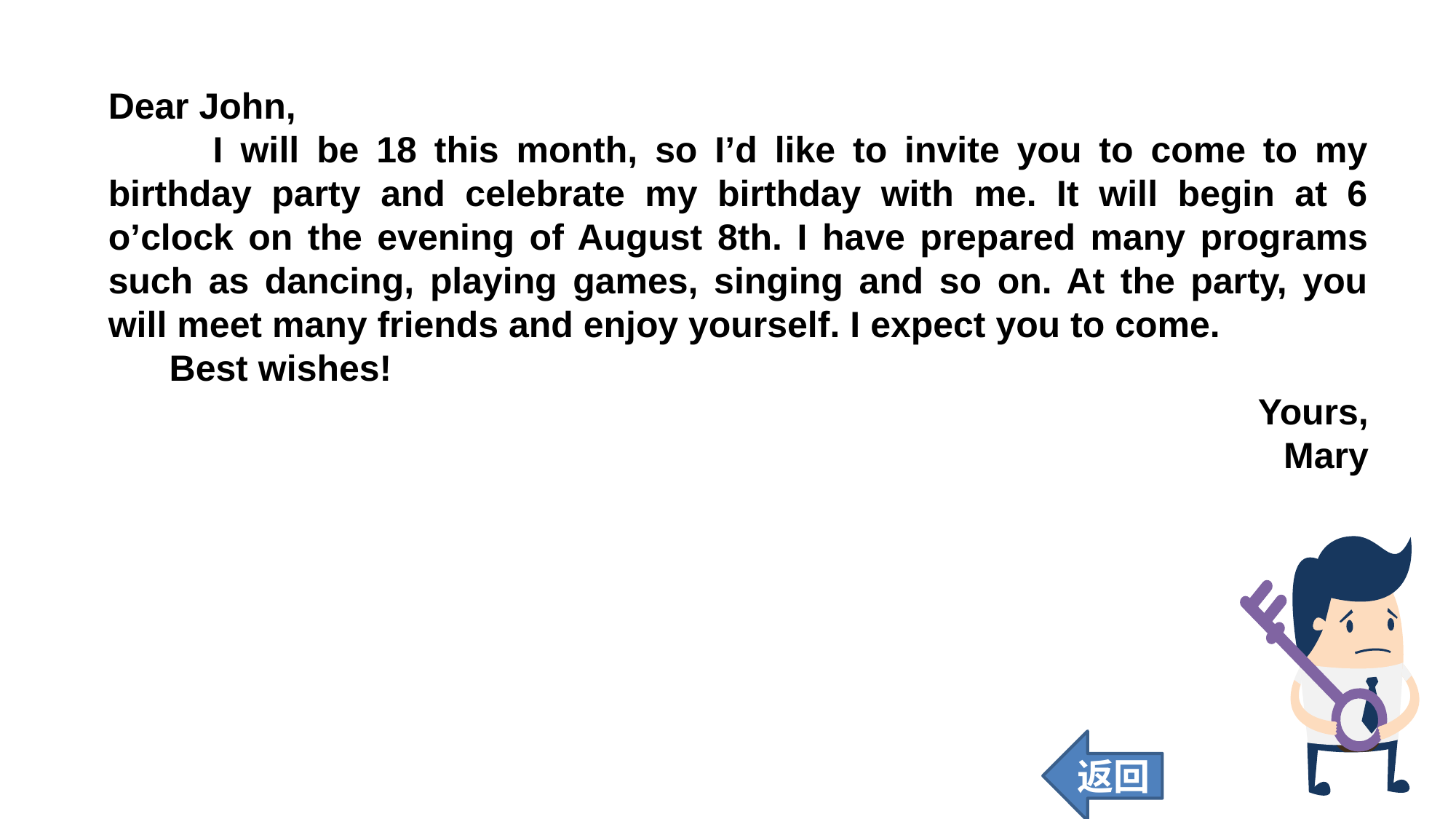

Dear John,
      I will be 18 this month, so I’d like to invite you to come to my birthday party and celebrate my birthday with me. It will begin at 6 o’clock on the evening of August 8th. I have prepared many programs such as dancing, playing games, singing and so on. At the party, you will meet many friends and enjoy yourself. I expect you to come.
      Best wishes!
Yours,
Mary

返回
57